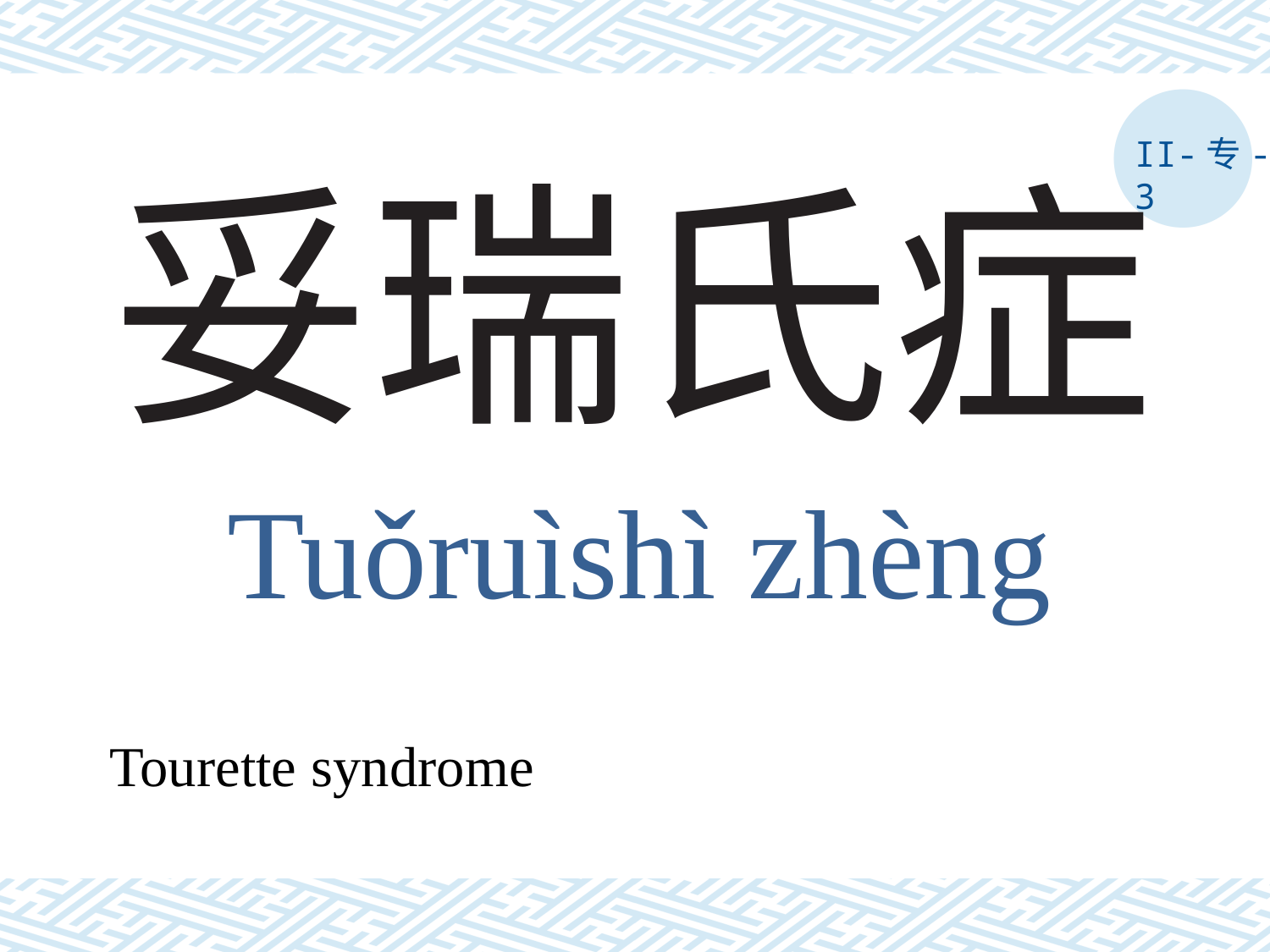

II-专-3

# 妥瑞氏症
Tuǒruìshì zhèng
Tourette syndrome